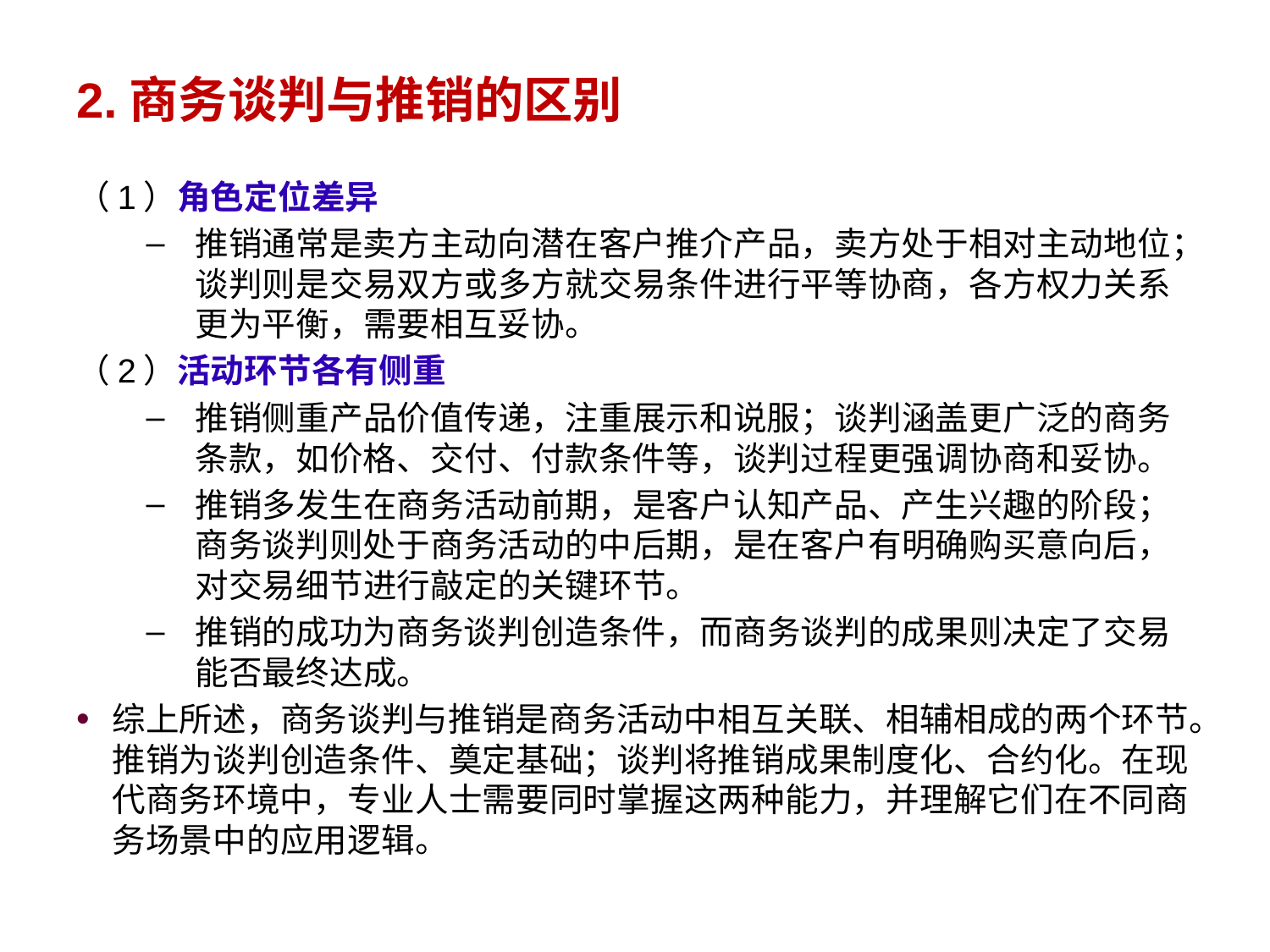

# 2.商务谈判与推销的区别
（1）角色定位差异
推销通常是卖方主动向潜在客户推介产品，卖方处于相对主动地位；谈判则是交易双方或多方就交易条件进行平等协商，各方权力关系更为平衡，需要相互妥协。
（2）活动环节各有侧重
推销侧重产品价值传递，注重展示和说服；谈判涵盖更广泛的商务条款，如价格、交付、付款条件等，谈判过程更强调协商和妥协。
推销多发生在商务活动前期，是客户认知产品、产生兴趣的阶段；商务谈判则处于商务活动的中后期，是在客户有明确购买意向后，对交易细节进行敲定的关键环节。
推销的成功为商务谈判创造条件，而商务谈判的成果则决定了交易能否最终达成。
综上所述，商务谈判与推销是商务活动中相互关联、相辅相成的两个环节。推销为谈判创造条件、奠定基础；谈判将推销成果制度化、合约化。在现代商务环境中，专业人士需要同时掌握这两种能力，并理解它们在不同商务场景中的应用逻辑。